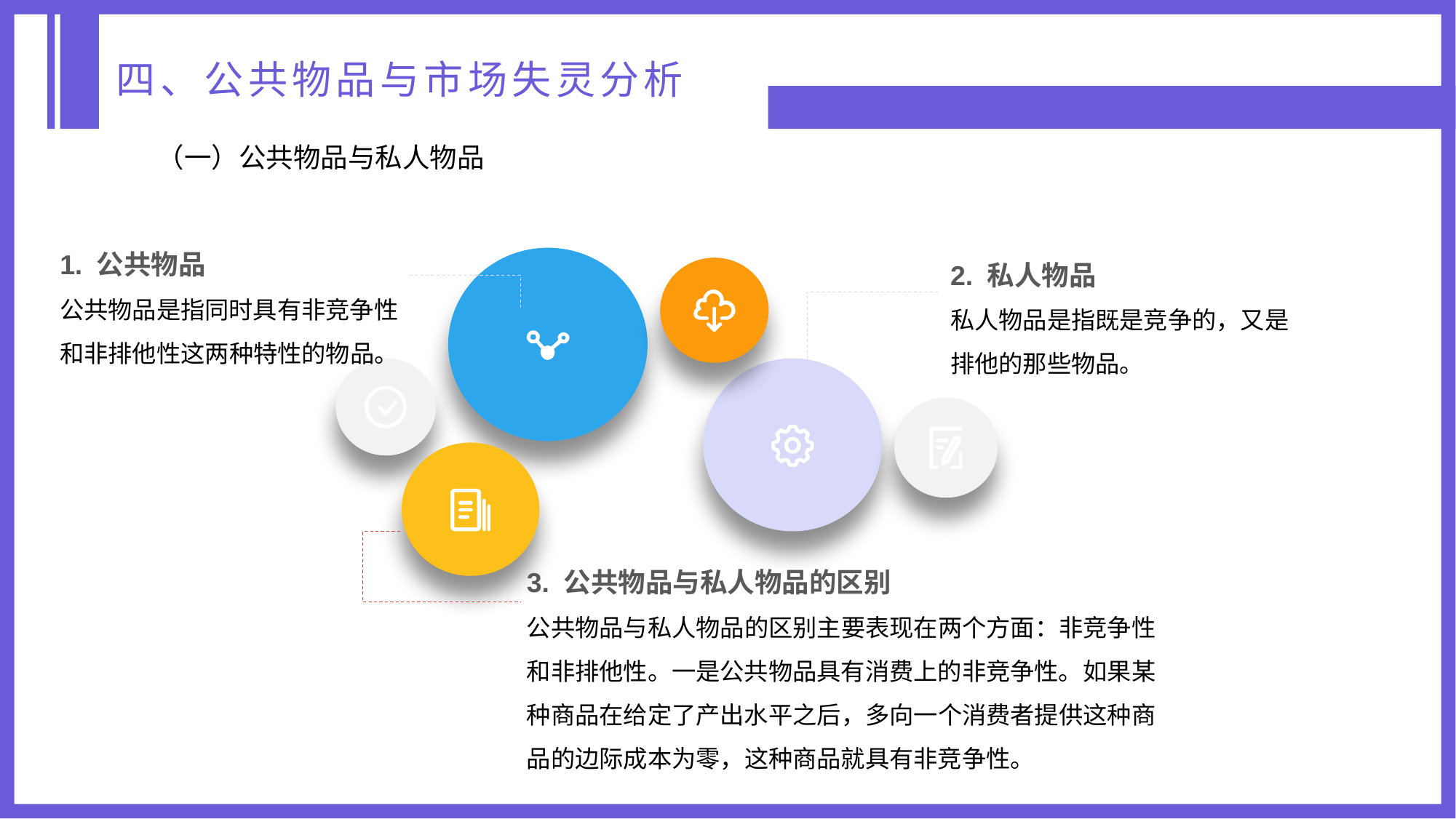

四、公共物品与市场失灵分析
（一）公共物品与私人物品
1. 公共物品
公共物品是指同时具有非竞争性和非排他性这两种特性的物品。
2. 私人物品
私人物品是指既是竞争的，又是排他的那些物品。

3. 公共物品与私人物品的区别
公共物品与私人物品的区别主要表现在两个方面：非竞争性和非排他性。一是公共物品具有消费上的非竞争性。如果某种商品在给定了产出水平之后，多向一个消费者提供这种商品的边际成本为零，这种商品就具有非竞争性。